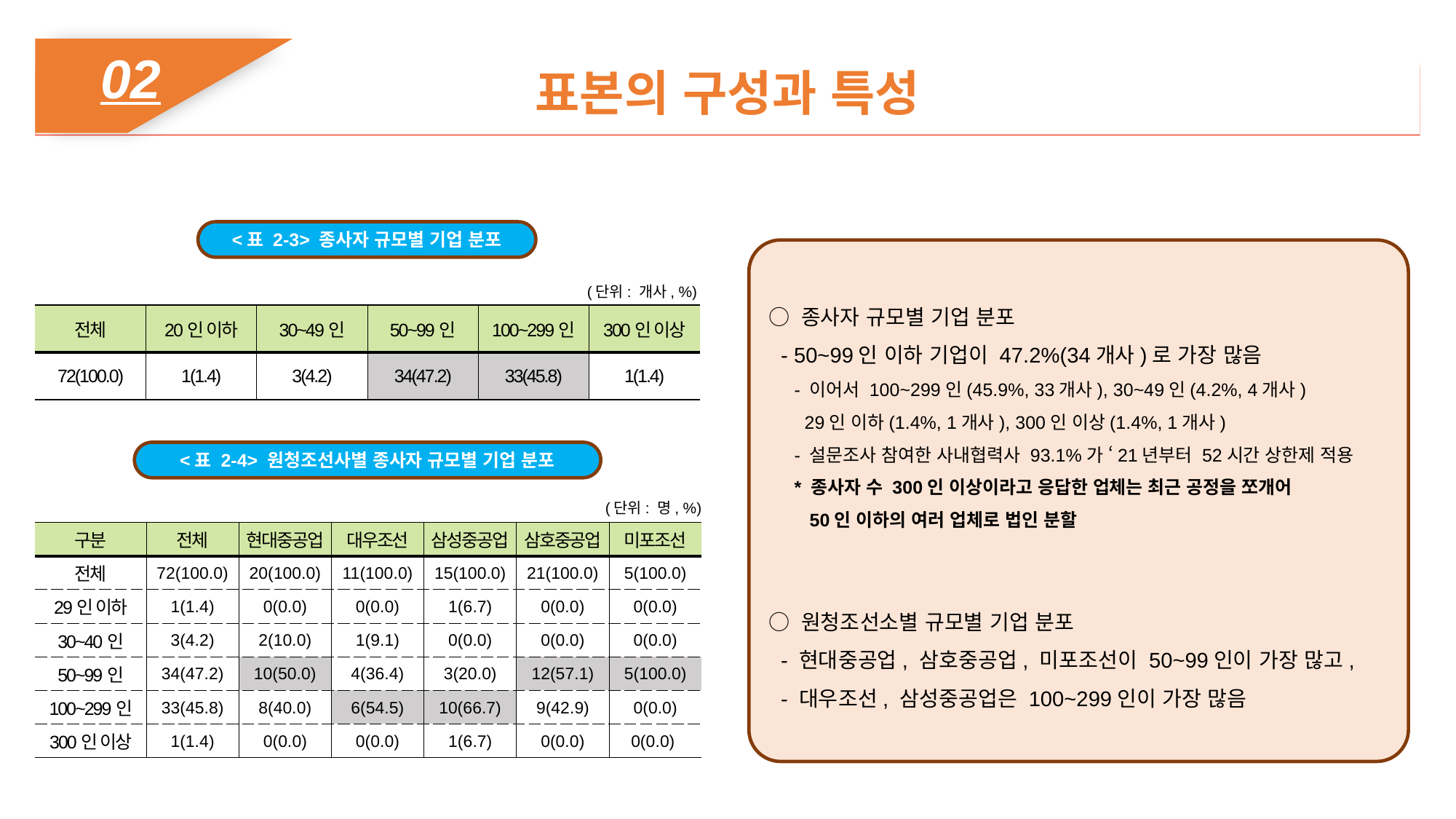

02
표본의 구성과 특성
<표 2-3> 종사자 규모별 기업 분포
○ 종사자 규모별 기업 분포
  - 50~99인 이하 기업이 47.2%(34개사)로 가장 많음
     - 이어서 100~299인(45.9%, 33개사), 30~49인(4.2%, 4개사)
       29인 이하(1.4%, 1개사), 300인 이상(1.4%, 1개사)
     - 설문조사 참여한 사내협력사 93.1%가 ‘21년부터 52시간 상한제 적용
     * 종사자 수 300인 이상이라고 응답한 업체는 최근 공정을 쪼개어
        50인 이하의 여러 업체로 법인 분할

○ 원청조선소별 규모별 기업 분포
  - 현대중공업, 삼호중공업, 미포조선이 50~99인이 가장 많고,
  - 대우조선, 삼성중공업은 100~299인이 가장 많음
(단위: 개사, %)
| 전체 | 20인 이하 | 30~49인 | 50~99인 | 100~299인 | 300인 이상 |
| --- | --- | --- | --- | --- | --- |
| 72(100.0) | 1(1.4) | 3(4.2) | 34(47.2) | 33(45.8) | 1(1.4) |
<표 2-4> 원청조선사별 종사자 규모별 기업 분포
(단위: 명, %)
| 구분 | 전체 | 현대중공업 | 대우조선 | 삼성중공업 | 삼호중공업 | 미포조선 |
| --- | --- | --- | --- | --- | --- | --- |
| 전체 | 72(100.0) | 20(100.0) | 11(100.0) | 15(100.0) | 21(100.0) | 5(100.0) |
| 29인 이하 | 1(1.4) | 0(0.0) | 0(0.0) | 1(6.7) | 0(0.0) | 0(0.0) |
| 30~40인 | 3(4.2) | 2(10.0) | 1(9.1) | 0(0.0) | 0(0.0) | 0(0.0) |
| 50~99인 | 34(47.2) | 10(50.0) | 4(36.4) | 3(20.0) | 12(57.1) | 5(100.0) |
| 100~299인 | 33(45.8) | 8(40.0) | 6(54.5) | 10(66.7) | 9(42.9) | 0(0.0) |
| 300인 이상 | 1(1.4) | 0(0.0) | 0(0.0) | 1(6.7) | 0(0.0) | 0(0.0) |